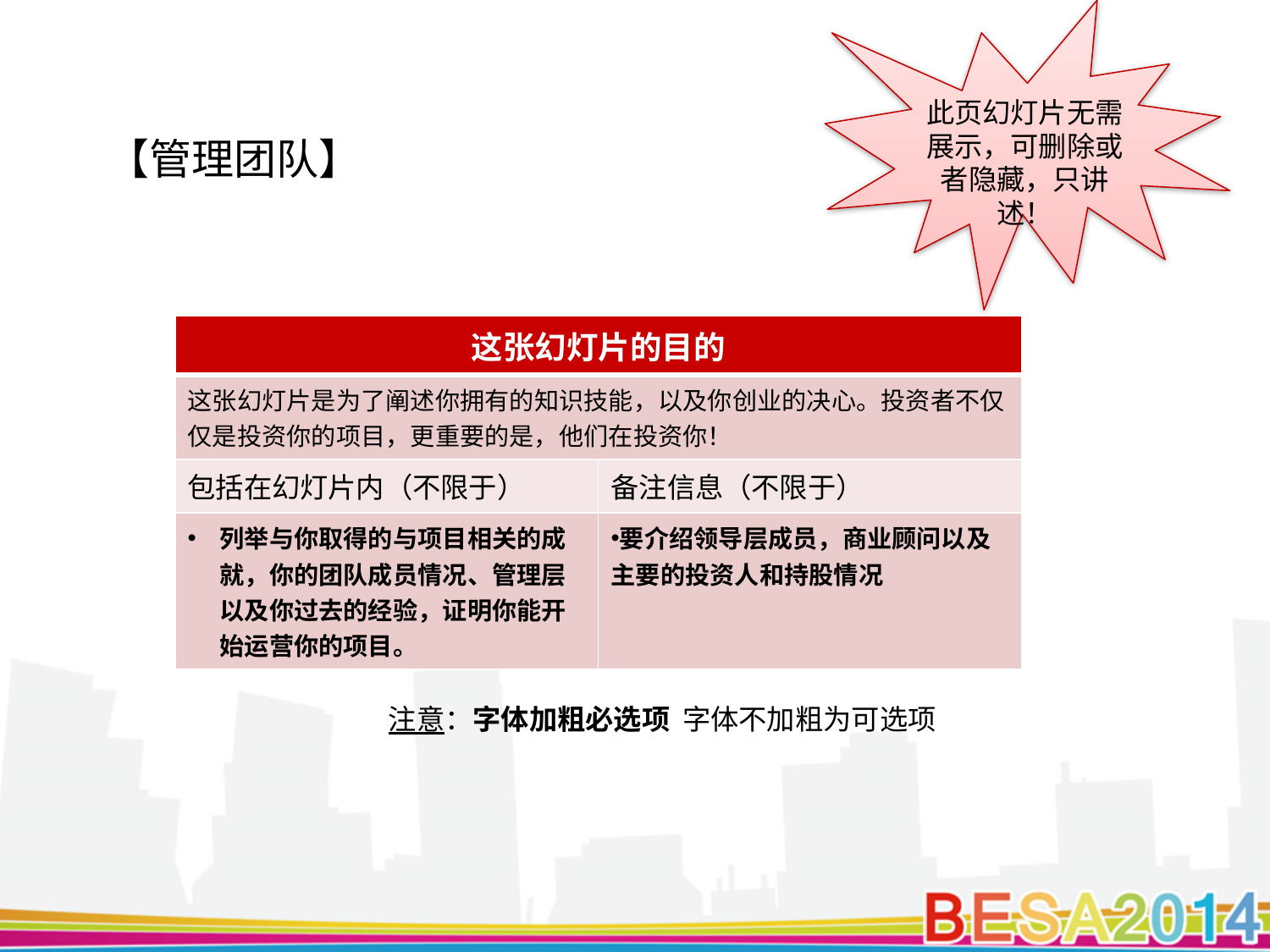

此页幻灯片无需展示，可删除或者隐藏，只讲述！
【管理团队】
| 这张幻灯片的目的 |  |
| --- | --- |
| 这张幻灯片是为了阐述你拥有的知识技能，以及你创业的决心。投资者不仅仅是投资你的项目，更重要的是，他们在投资你！ |  |
| 包括在幻灯片内（不限于） | 备注信息（不限于） |
| 列举与你取得的与项目相关的成就，你的团队成员情况、管理层以及你过去的经验，证明你能开始运营你的项目。 | 要介绍领导层成员，商业顾问以及主要的投资人和持股情况 |
注意：字体加粗必选项  字体不加粗为可选项